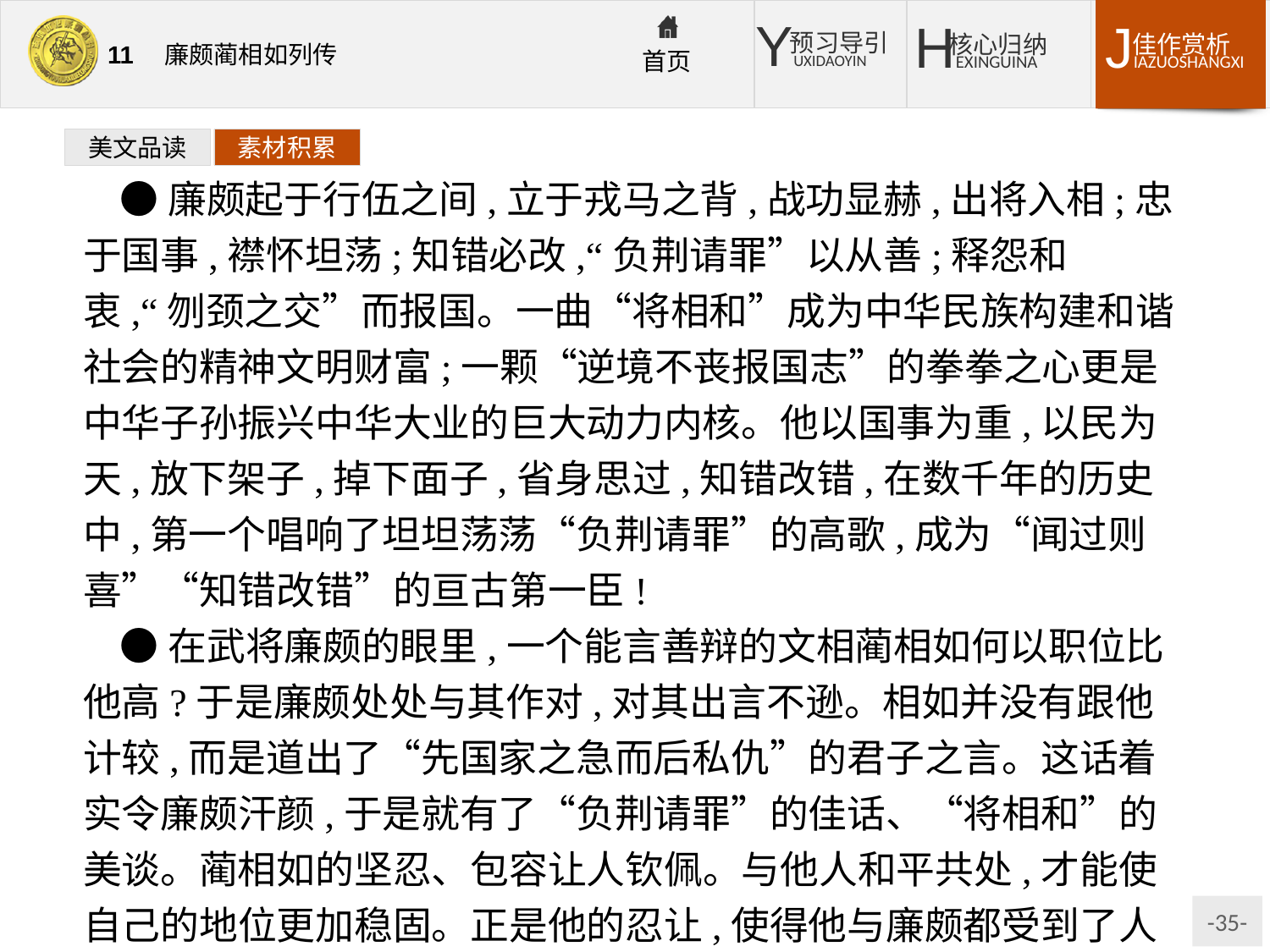

美文品读
素材积累
●廉颇起于行伍之间,立于戎马之背,战功显赫,出将入相;忠于国事,襟怀坦荡;知错必改,“负荆请罪”以从善;释怨和衷,“刎颈之交”而报国。一曲“将相和”成为中华民族构建和谐社会的精神文明财富;一颗“逆境不丧报国志”的拳拳之心更是中华子孙振兴中华大业的巨大动力内核。他以国事为重,以民为天,放下架子,掉下面子,省身思过,知错改错,在数千年的历史中,第一个唱响了坦坦荡荡“负荆请罪”的高歌,成为“闻过则喜”“知错改错”的亘古第一臣!
●在武将廉颇的眼里,一个能言善辩的文相蔺相如何以职位比他高?于是廉颇处处与其作对,对其出言不逊。相如并没有跟他计较,而是道出了“先国家之急而后私仇”的君子之言。这话着实令廉颇汗颜,于是就有了“负荆请罪”的佳话、“将相和”的美谈。蔺相如的坚忍、包容让人钦佩。与他人和平共处,才能使自己的地位更加稳固。正是他的忍让,使得他与廉颇都受到了人们的尊敬,同时为国家稳定做出了贡献。这不能不说是一种双赢的智慧。